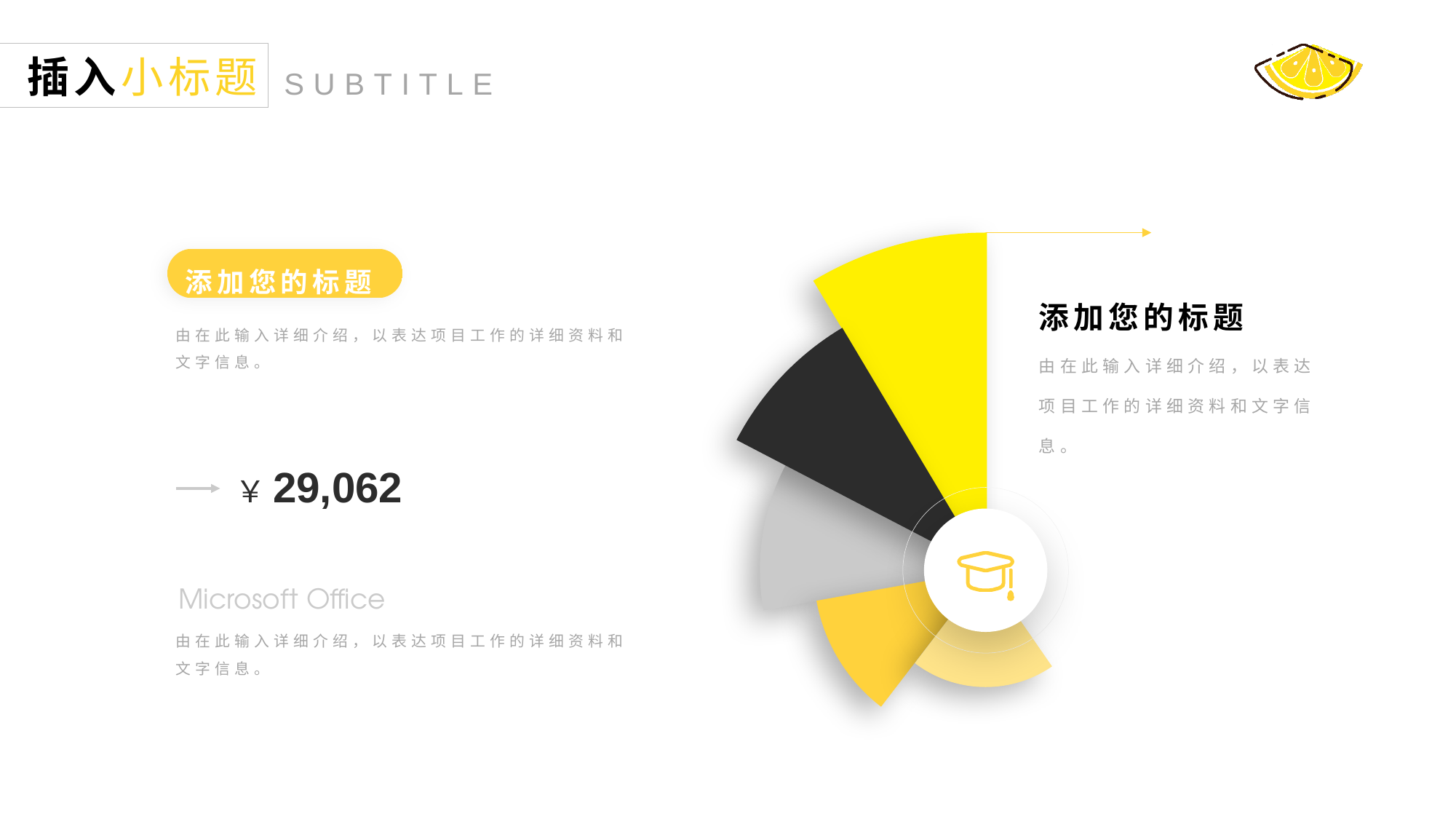

插入小标题
SUBTITLE

添加您的标题
由在此输入详细介绍，以表达项目工作的详细资料和文字信息。
添加您的标题
由在此输入详细介绍，以表达项目工作的详细资料和文字信息。

￥29,062

Microsoft Office
由在此输入详细介绍，以表达项目工作的详细资料和文字信息。